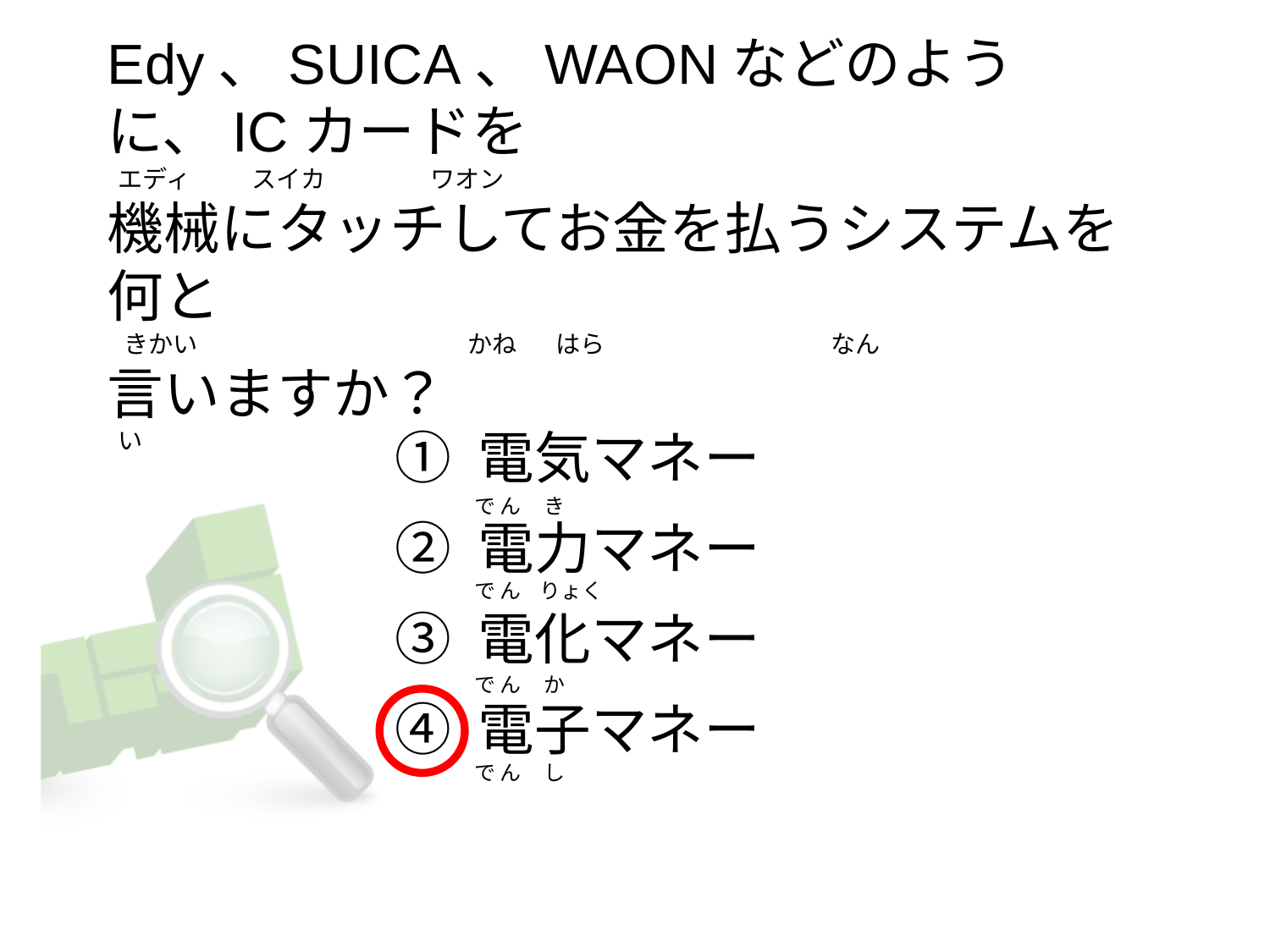

# Edy、SUICA、WAONなどのように、ICカードを   エディ           スイカ                   ワオン 機械にタッチしてお金を払うシステムを何と    きかい                                                 かね       はら                                         なん 言いますか？   い
① 電気マネー
② 電力マネー
③ 電化マネー
④ 電子マネー
で ん     き
で ん    りょく
で ん     か

で ん     し